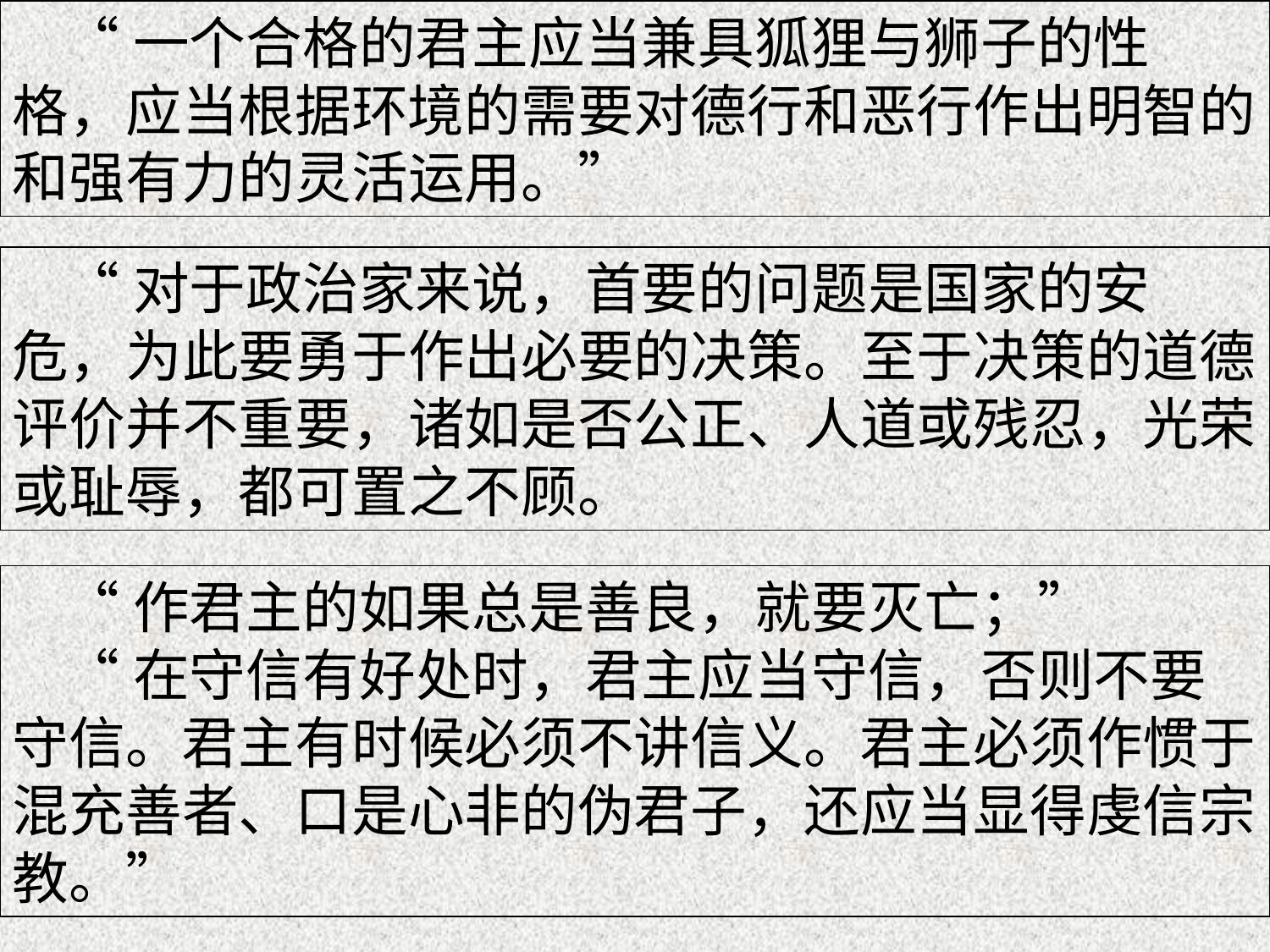

“一个合格的君主应当兼具狐狸与狮子的性格，应当根据环境的需要对德行和恶行作出明智的和强有力的灵活运用。”
    “对于政治家来说，首要的问题是国家的安危，为此要勇于作出必要的决策。至于决策的道德评价并不重要，诸如是否公正、人道或残忍，光荣或耻辱，都可置之不顾。
    “作君主的如果总是善良，就要灭亡；”
    “在守信有好处时，君主应当守信，否则不要守信。君主有时候必须不讲信义。君主必须作惯于混充善者、口是心非的伪君子，还应当显得虔信宗教。”